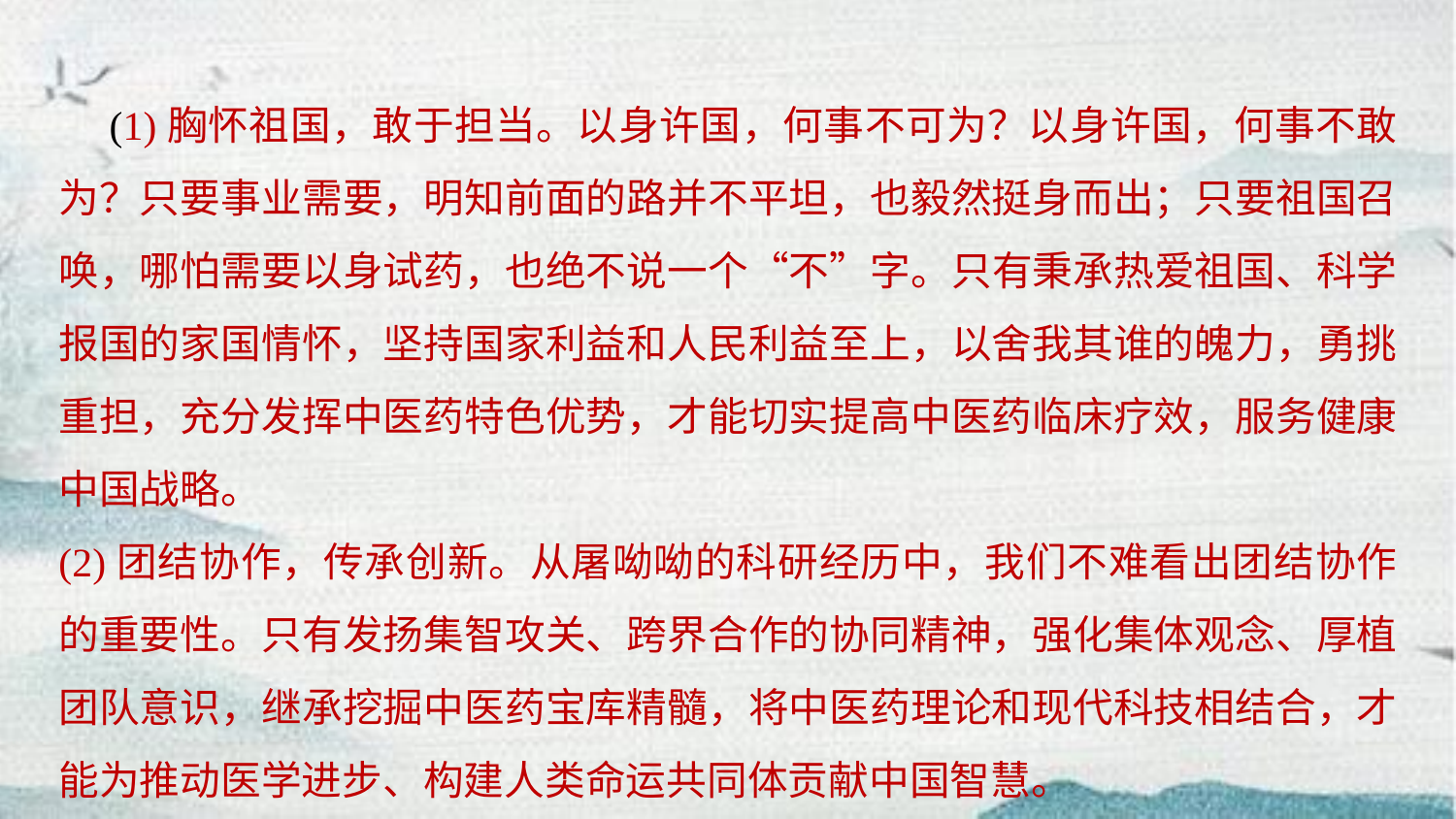

(1)胸怀祖国，敢于担当。以身许国，何事不可为？以身许国，何事不敢为？只要事业需要，明知前面的路并不平坦，也毅然挺身而出；只要祖国召唤，哪怕需要以身试药，也绝不说一个“不”字。只有秉承热爱祖国、科学报国的家国情怀，坚持国家利益和人民利益至上，以舍我其谁的魄力，勇挑重担，充分发挥中医药特色优势，才能切实提高中医药临床疗效，服务健康中国战略。
(2)团结协作，传承创新。从屠呦呦的科研经历中，我们不难看出团结协作的重要性。只有发扬集智攻关、跨界合作的协同精神，强化集体观念、厚植团队意识，继承挖掘中医药宝库精髓，将中医药理论和现代科技相结合，才能为推动医学进步、构建人类命运共同体贡献中国智慧。